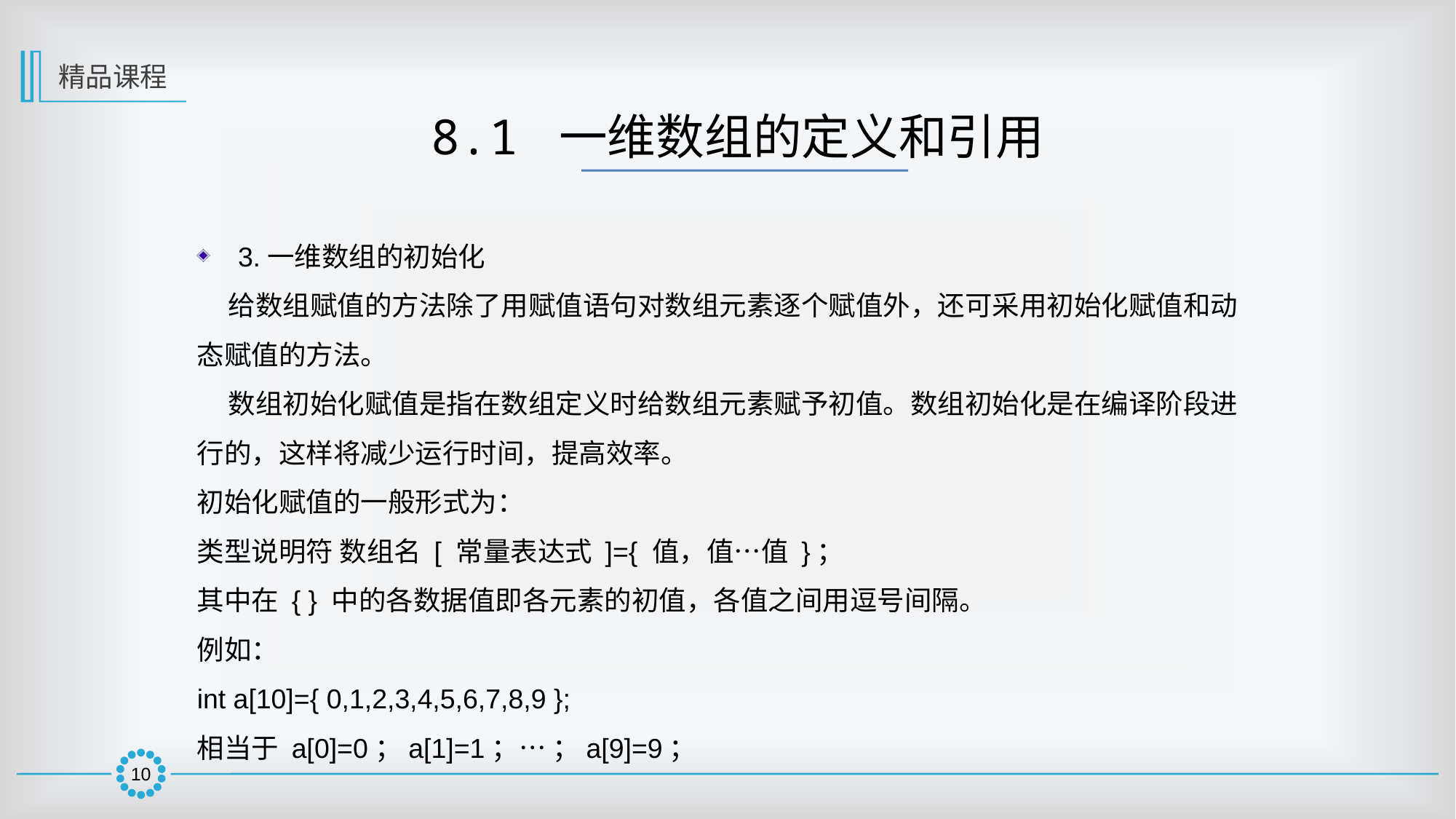

精品课程
8.1 一维数组的定义和引用

3.一维数组的初始化
    给数组赋值的方法除了用赋值语句对数组元素逐个赋值外，还可采用初始化赋值和动态赋值的方法。
    数组初始化赋值是指在数组定义时给数组元素赋予初值。数组初始化是在编译阶段进行的，这样将减少运行时间，提高效率。
初始化赋值的一般形式为：
类型说明符 数组名 [ 常量表达式 ]={ 值，值…值 }；
其中在 { } 中的各数据值即各元素的初值，各值之间用逗号间隔。
例如：
int a[10]={ 0,1,2,3,4,5,6,7,8,9 };
相当于 a[0]=0；a[1]=1；… ；a[9]=9；

10